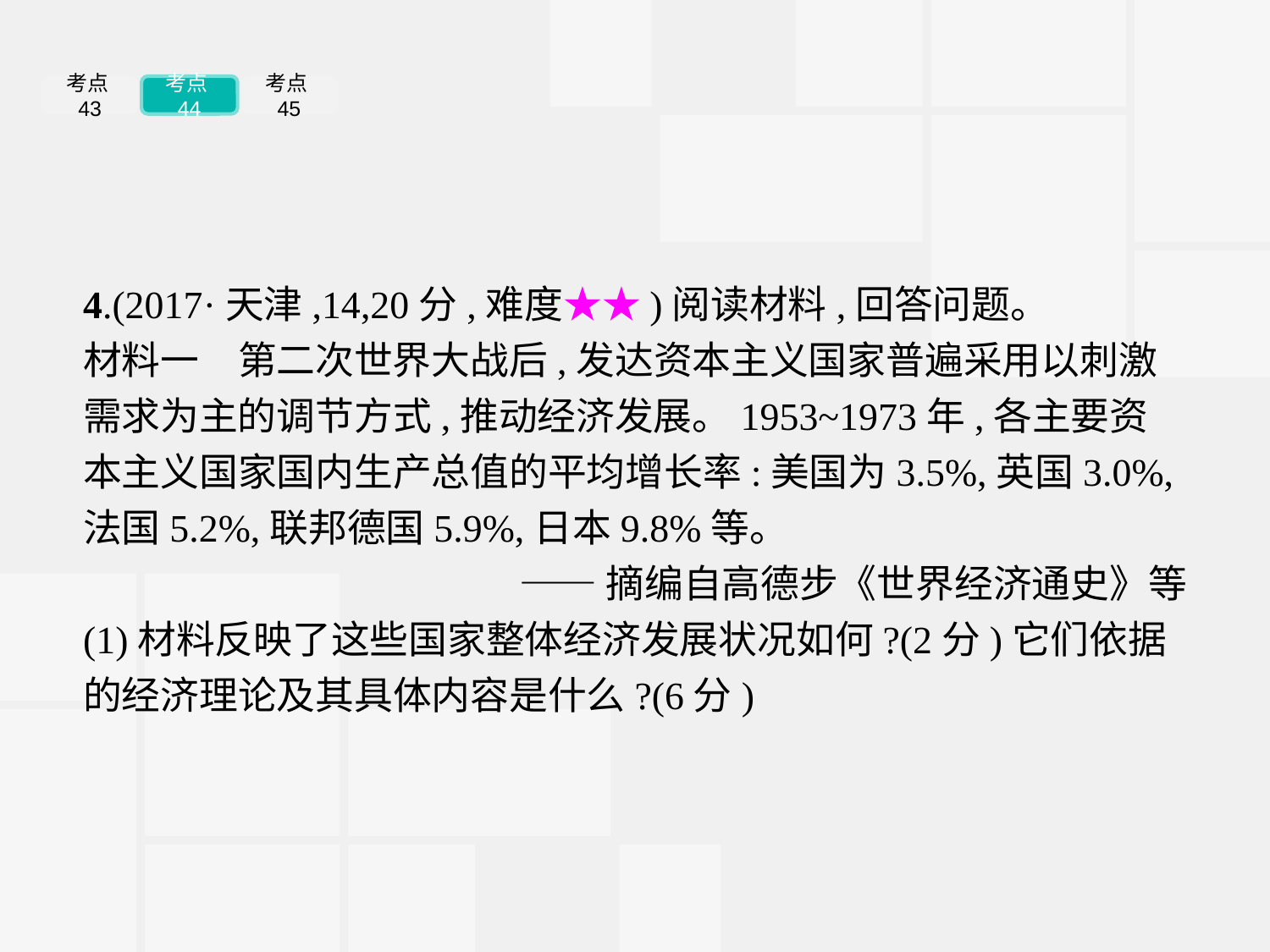

考点43
考点44
考点45
4.(2017·天津,14,20分,难度★★)阅读材料,回答问题。
材料一　第二次世界大战后,发达资本主义国家普遍采用以刺激需求为主的调节方式,推动经济发展。1953~1973年,各主要资本主义国家国内生产总值的平均增长率:美国为3.5%,英国3.0%,法国5.2%,联邦德国5.9%,日本9.8%等。
——摘编自高德步《世界经济通史》等
(1)材料反映了这些国家整体经济发展状况如何?(2分)它们依据的经济理论及其具体内容是什么?(6分)